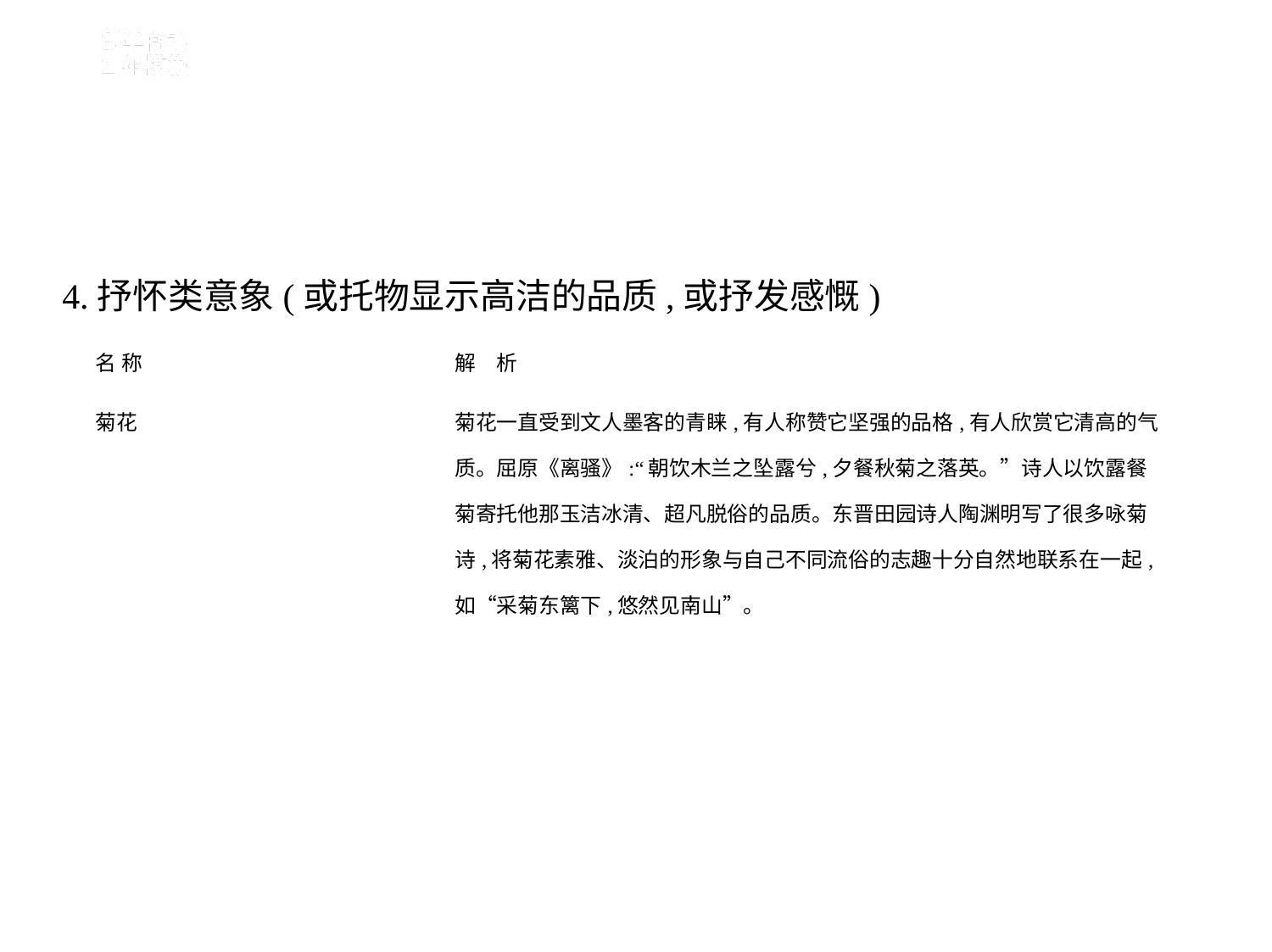

4.抒怀类意象(或托物显示高洁的品质,或抒发感慨)
| 名 称 | 解　析 |  |
| --- | --- | --- |
| 菊花 | 菊花一直受到文人墨客的青睐,有人称赞它坚强的品格,有人欣赏它清高的气 质。屈原《离骚》:“朝饮木兰之坠露兮,夕餐秋菊之落英。”诗人以饮露餐 菊寄托他那玉洁冰清、超凡脱俗的品质。东晋田园诗人陶渊明写了很多咏菊 诗,将菊花素雅、淡泊的形象与自己不同流俗的志趣十分自然地联系在一起, 如“采菊东篱下,悠然见南山”。 |  |